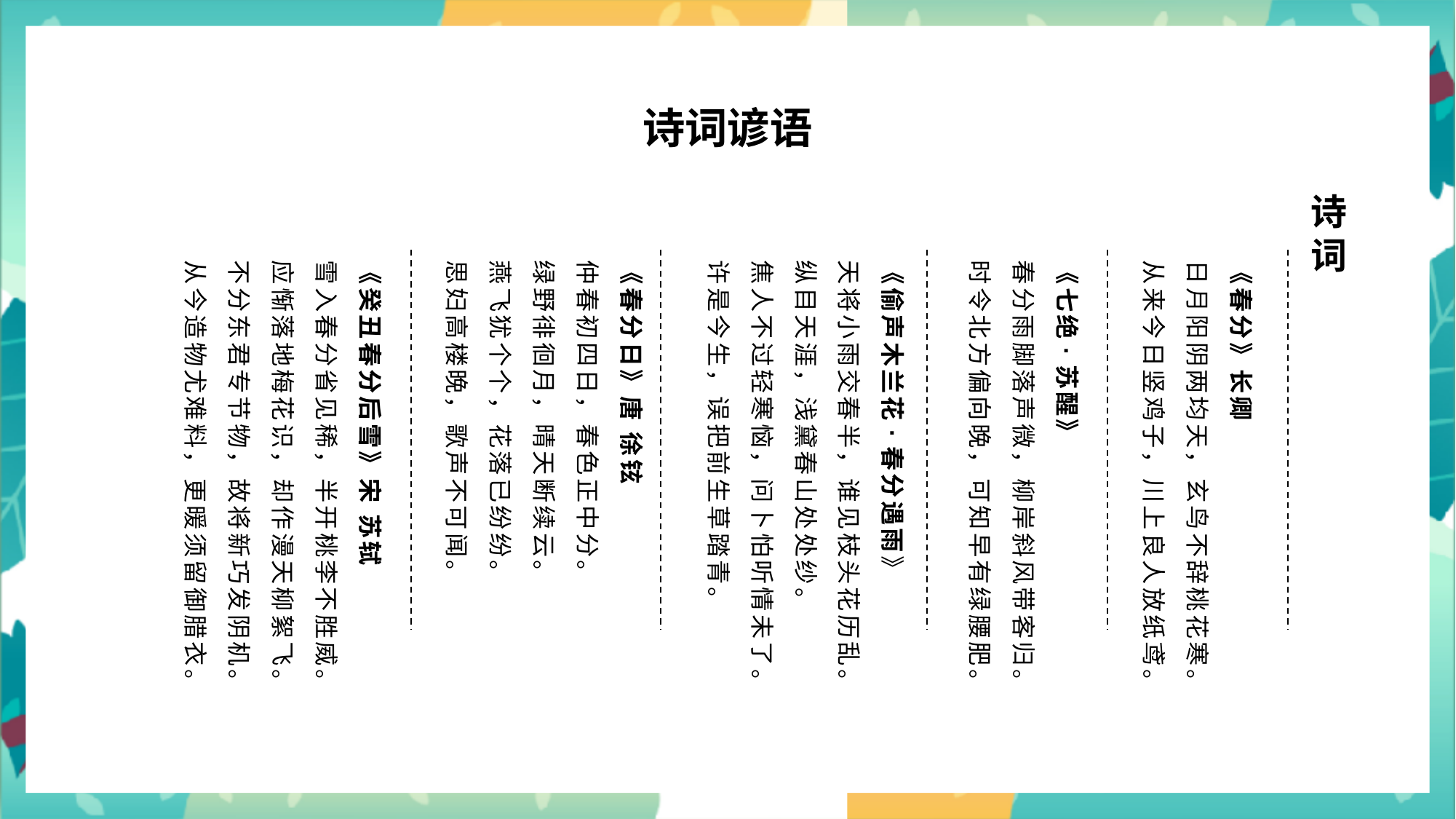

诗词谚语
诗词
《春分》长卿
日月阳阴两均天，玄鸟不辞桃花寒。
从来今日竖鸡子，川上良人放纸鸢。

《七绝·苏醒》
春分雨脚落声微，柳岸斜风带客归。
时令北方偏向晚，可知早有绿腰肥。

《偷声木兰花·春分遇雨》
天将小雨交春半，谁见枝头花历乱。
纵目天涯，浅黛春山处处纱。
焦人不过轻寒恼，问卜怕听情未了。
许是今生，误把前生草踏青。

《春分日》唐 徐铉
仲春初四日，春色正中分。
绿野徘徊月，晴天断续云。
燕飞犹个个，花落已纷纷。
思妇高楼晚，歌声不可闻。

《癸丑春分后雪》宋 苏轼
雪入春分省见稀，半开桃李不胜威。
应惭落地梅花识，却作漫天柳絮飞。
不分东君专节物，故将新巧发阴机。
从今造物尤难料，更暖须留御腊衣。